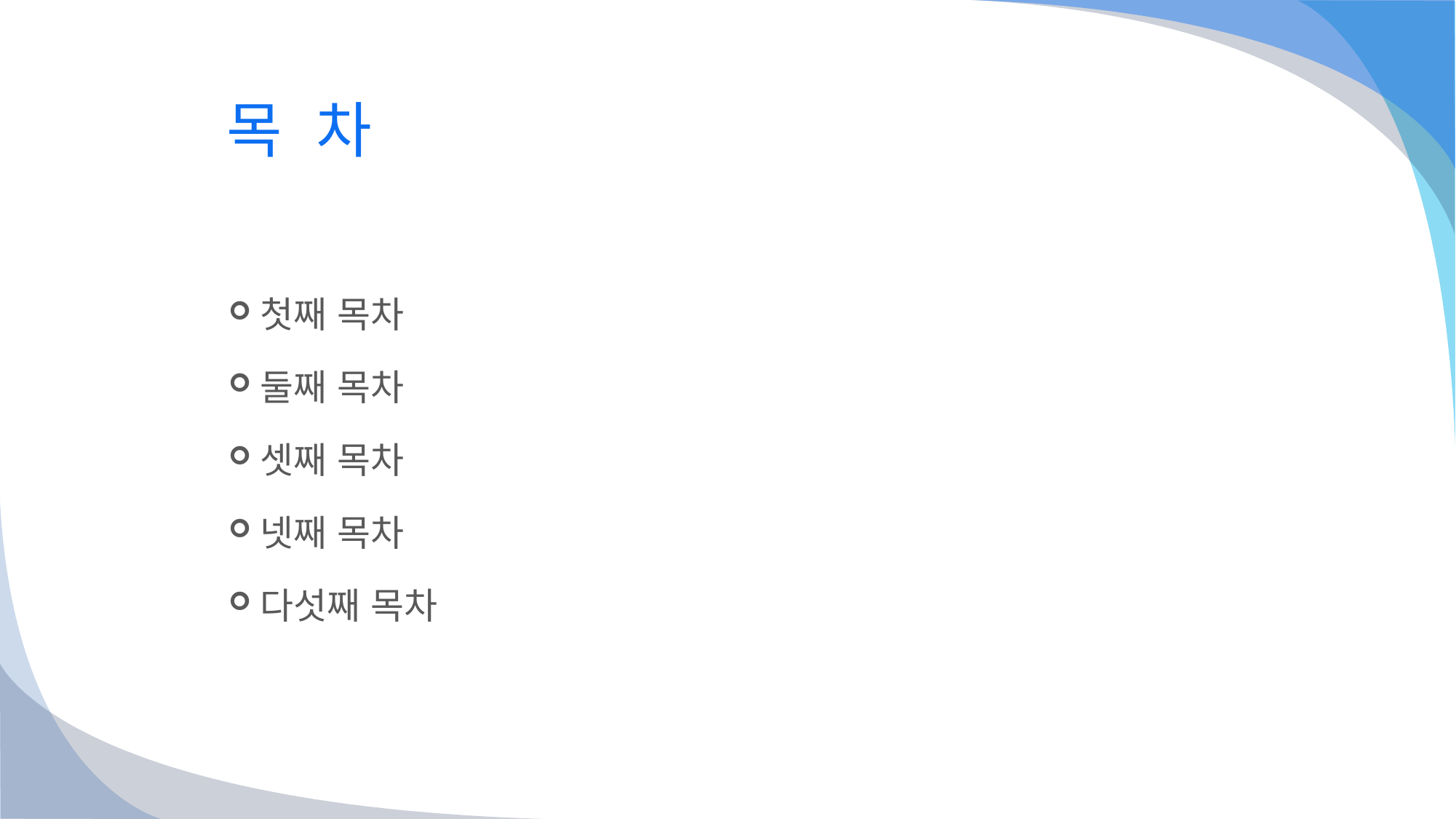

# 목  차
첫째 목차
둘째 목차
셋째 목차
넷째 목차
다섯째 목차